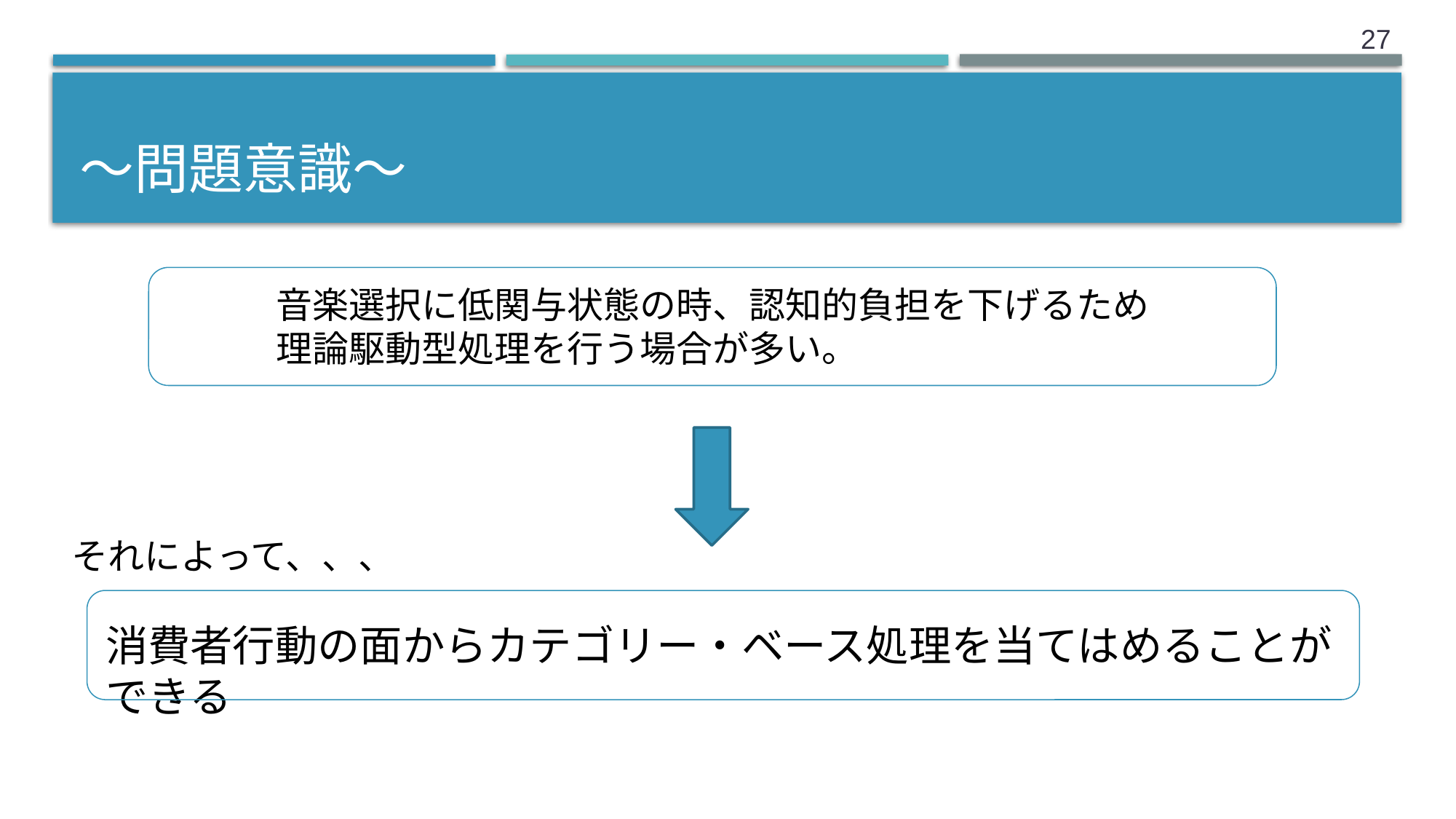

27
# 〜問題意識〜

音楽選択に低関与状態の時、認知的負担を下げるため
理論駆動型処理を行う場合が多い。

それによって、、、

消費者行動の面からカテゴリー・ベース処理を当てはめることができる